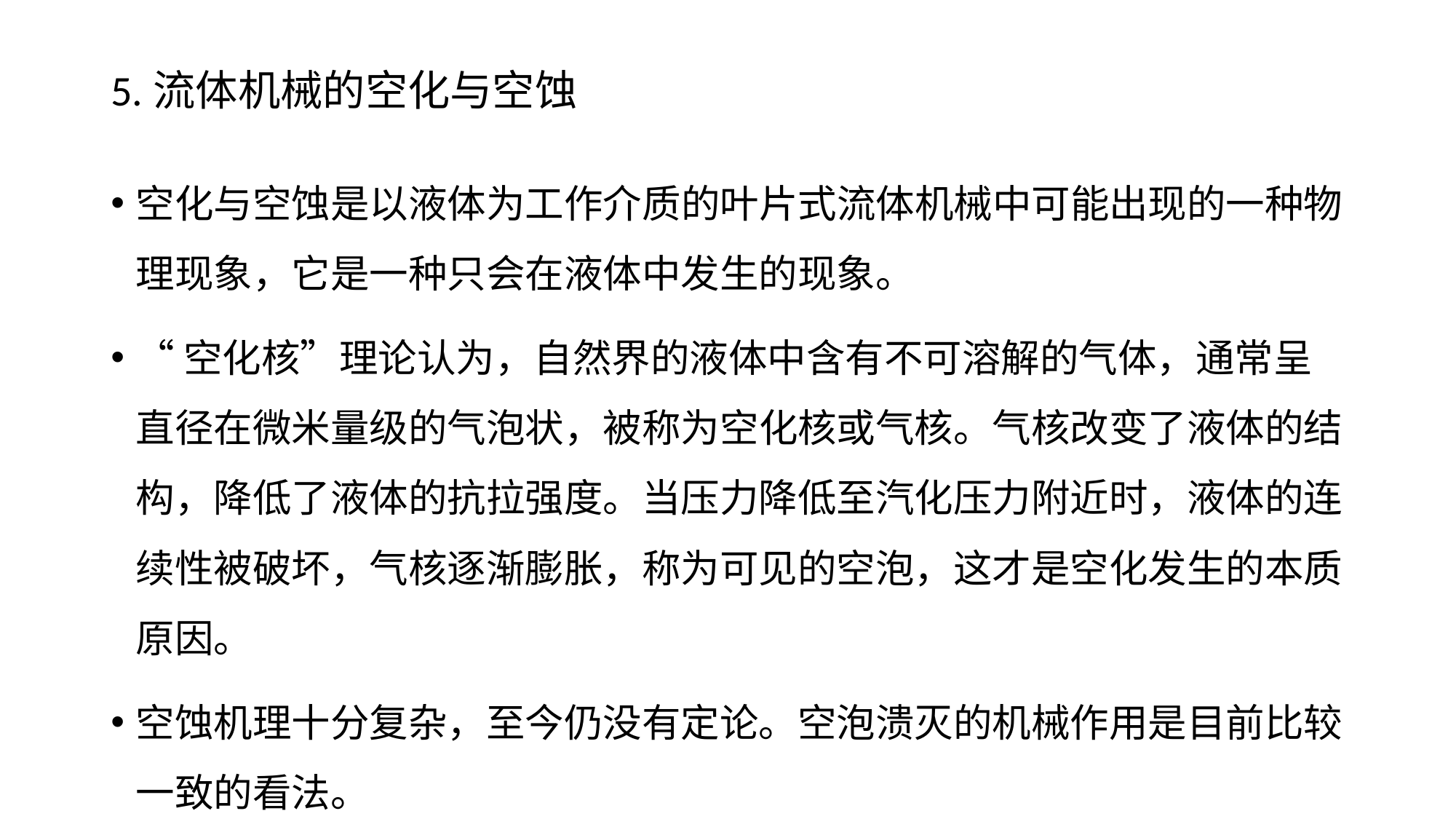

# 5.流体机械的空化与空蚀
空化与空蚀是以液体为工作介质的叶片式流体机械中可能出现的一种物理现象，它是一种只会在液体中发生的现象。
“空化核”理论认为，自然界的液体中含有不可溶解的气体，通常呈直径在微米量级的气泡状，被称为空化核或气核。气核改变了液体的结构，降低了液体的抗拉强度。当压力降低至汽化压力附近时，液体的连续性被破坏，气核逐渐膨胀，称为可见的空泡，这才是空化发生的本质原因。
空蚀机理十分复杂，至今仍没有定论。空泡溃灭的机械作用是目前比较一致的看法。